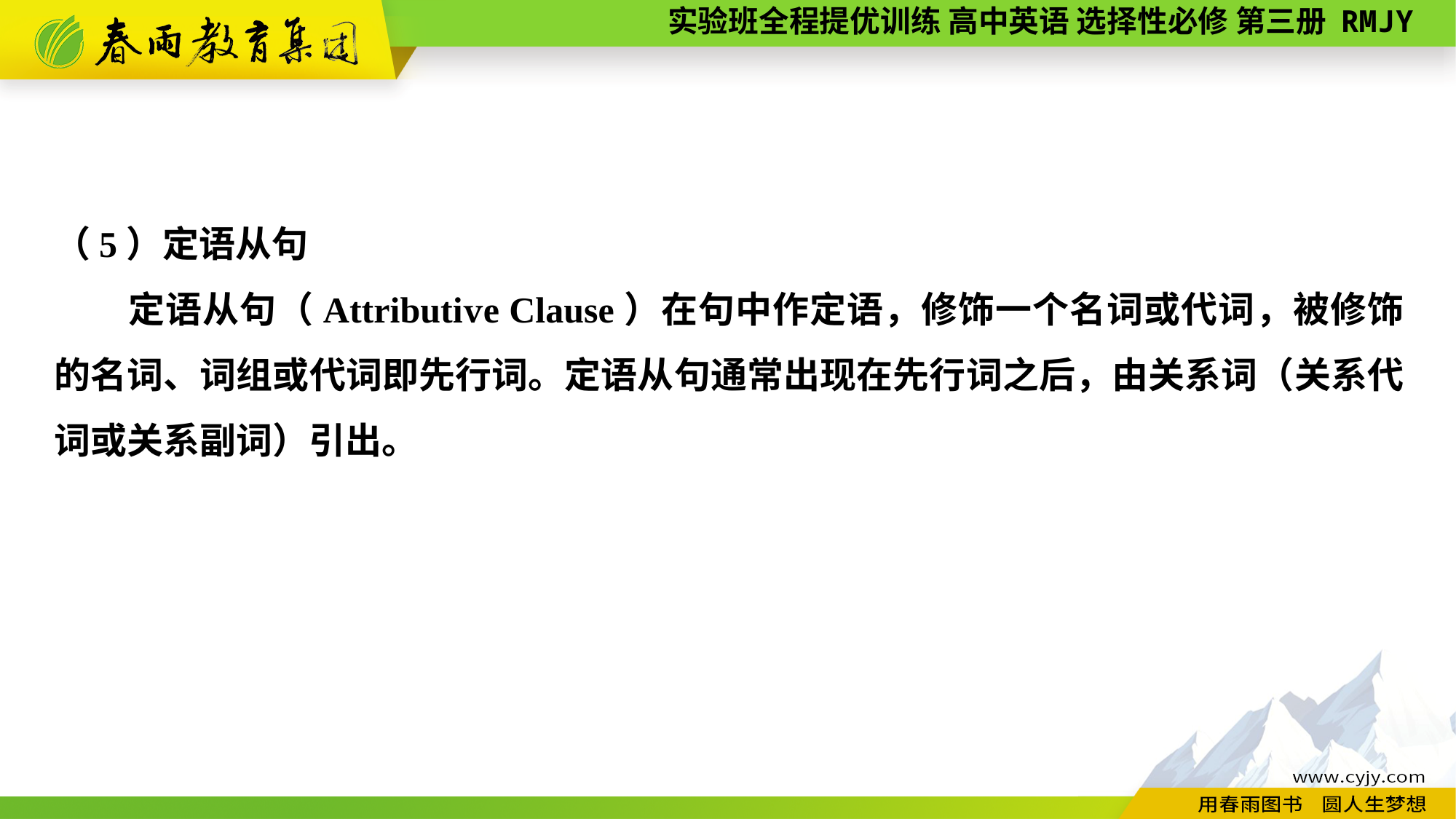

（5）定语从句
　　定语从句（Attributive Clause）在句中作定语，修饰一个名词或代词，被修饰的名词、词组或代词即先行词。定语从句通常出现在先行词之后，由关系词（关系代词或关系副词）引出。